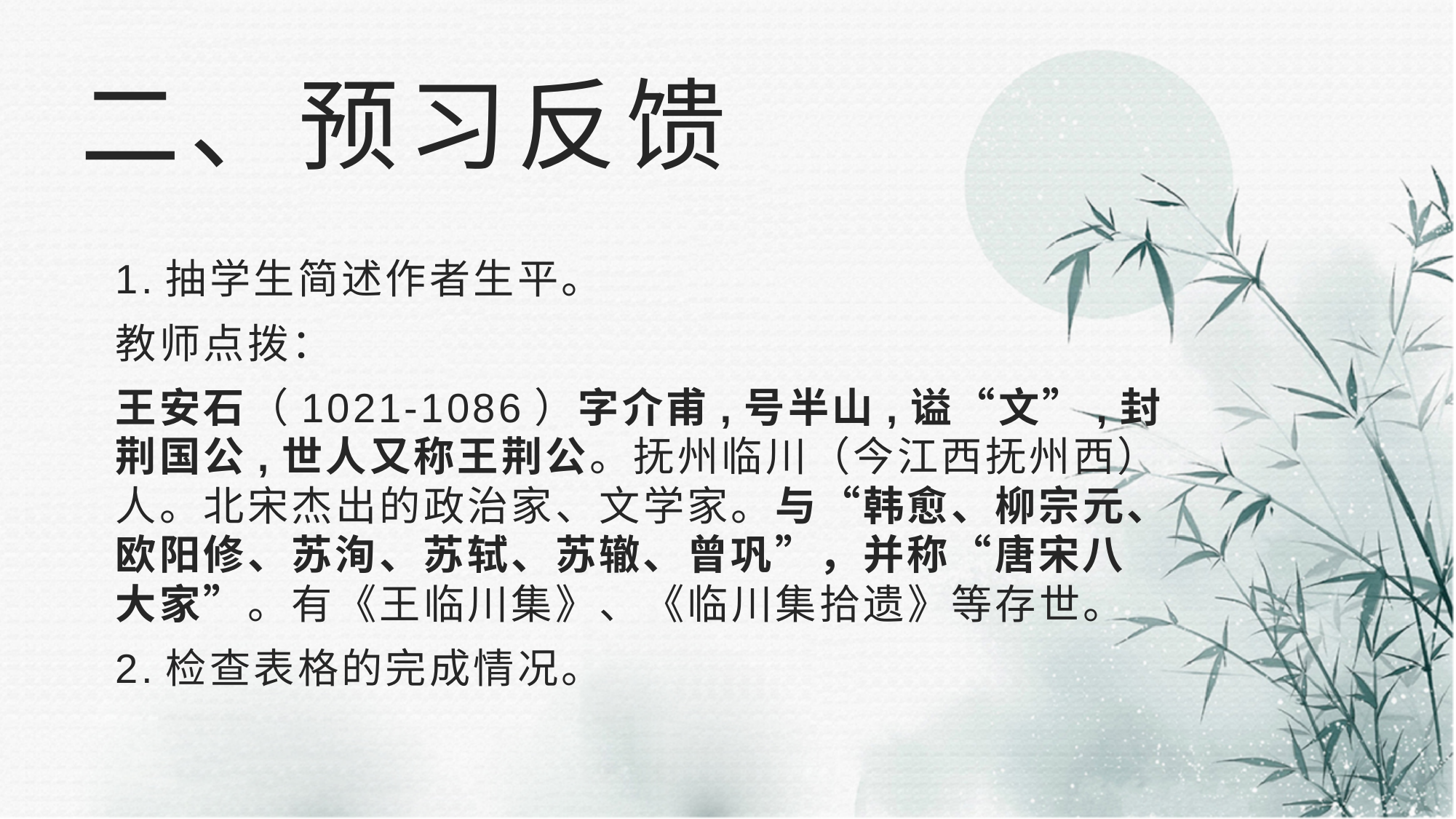

# 二、预习反馈
1.抽学生简述作者生平。
教师点拨：
王安石（1021-1086）字介甫,号半山,谥“文”,封荆国公,世人又称王荆公。抚州临川（今江西抚州西）人。北宋杰出的政治家、文学家。与“韩愈、柳宗元、欧阳修、苏洵、苏轼、苏辙、曾巩”，并称“唐宋八大家”。有《王临川集》、《临川集拾遗》等存世。
2.检查表格的完成情况。